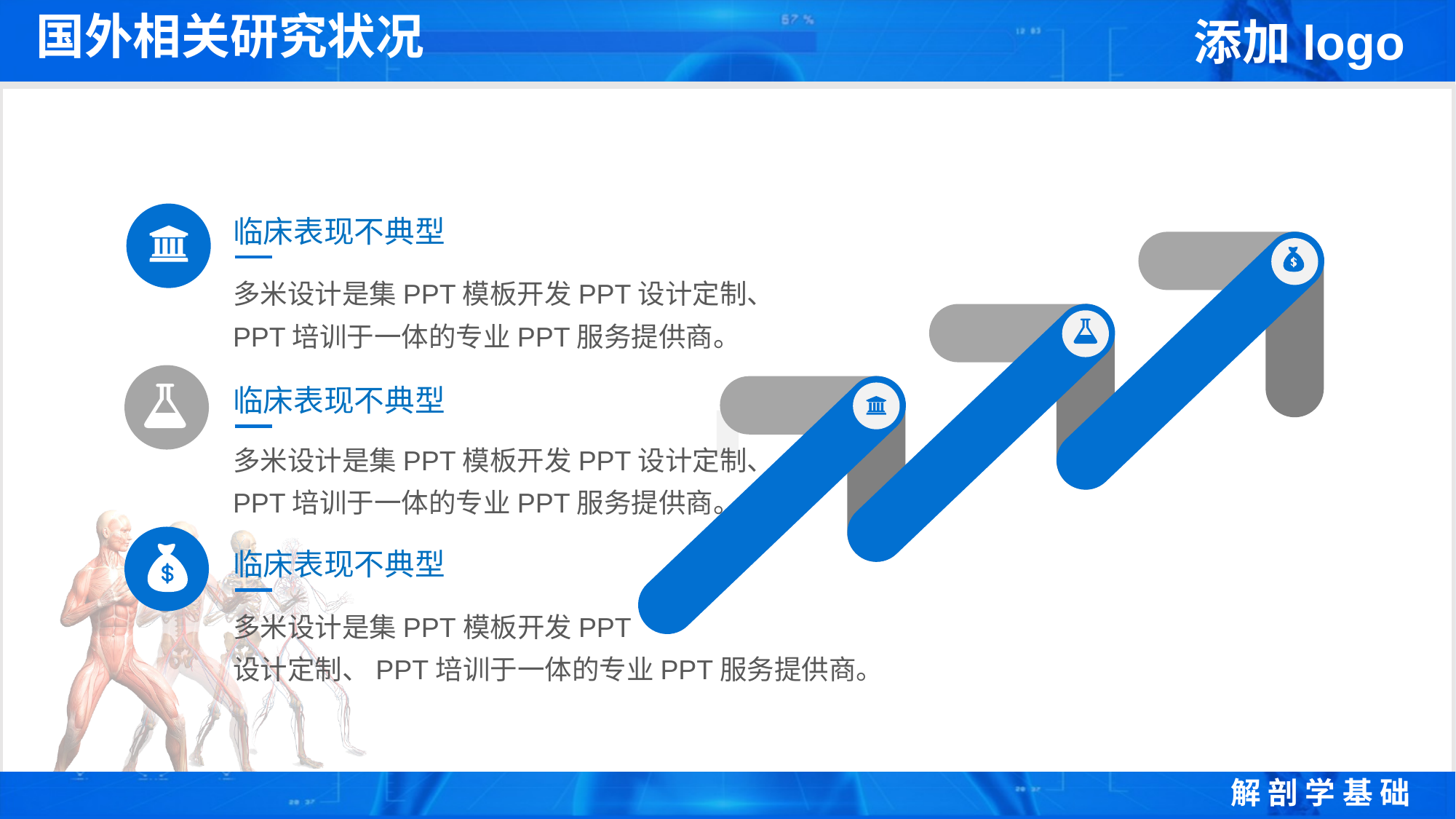

国外相关研究状况
临床表现不典型

多米设计是集PPT模板开发PPT设计定制、PPT培训于一体的专业PPT服务提供商。

临床表现不典型

多米设计是集PPT模板开发PPT设计定制、PPT培训于一体的专业PPT服务提供商。

临床表现不典型
多米设计是集PPT模板开发PPT
设计定制、PPT培训于一体的专业PPT服务提供商。